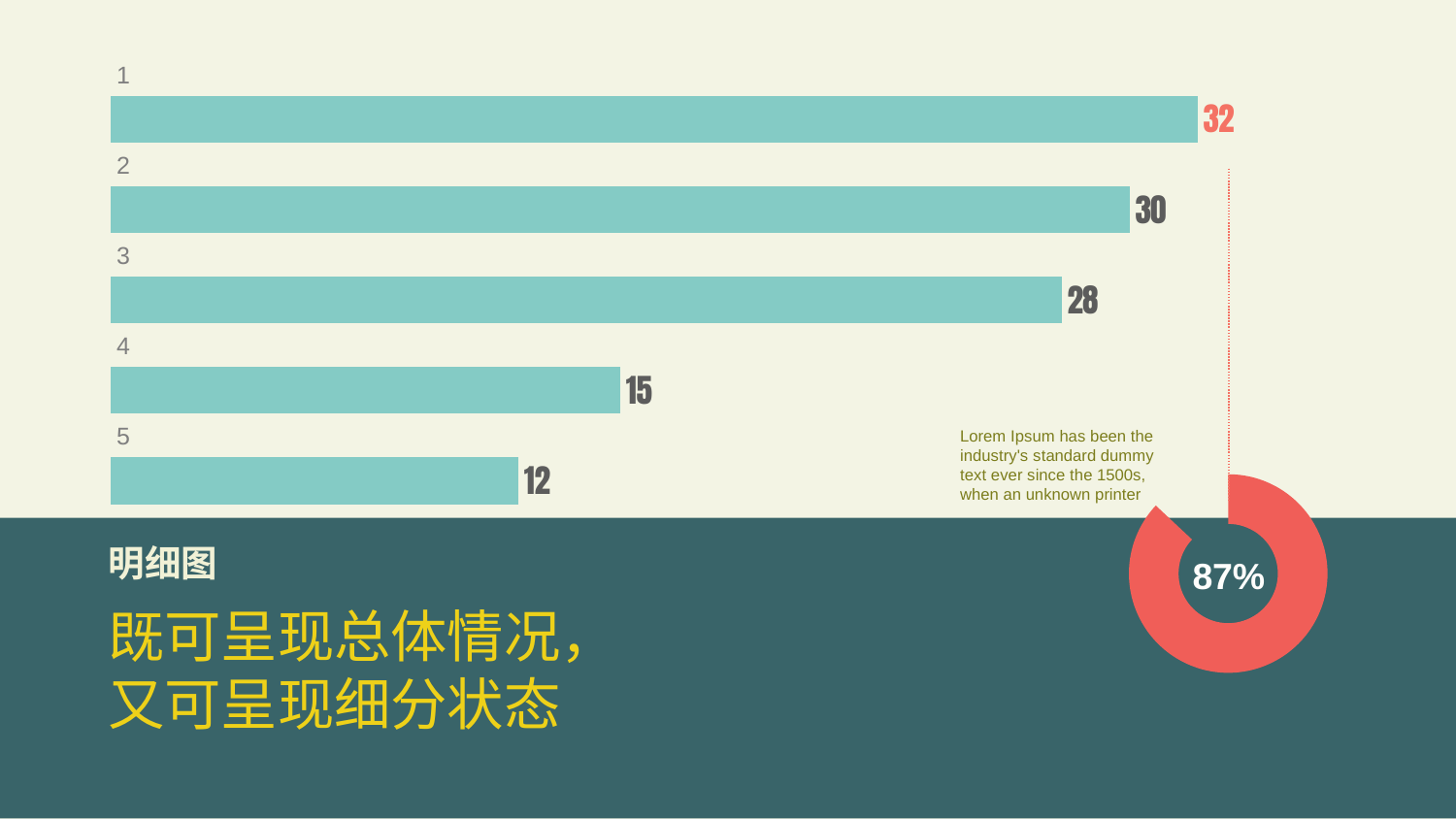

### Chart

| Category |  | 值 |
|---|---|---|
Lorem Ipsum has been the industry's standard dummy text ever since the 1500s, when an unknown printer

### Chart

| Category |  |
|---|---|
明细图
87%
既可呈现总体情况，又可呈现细分状态